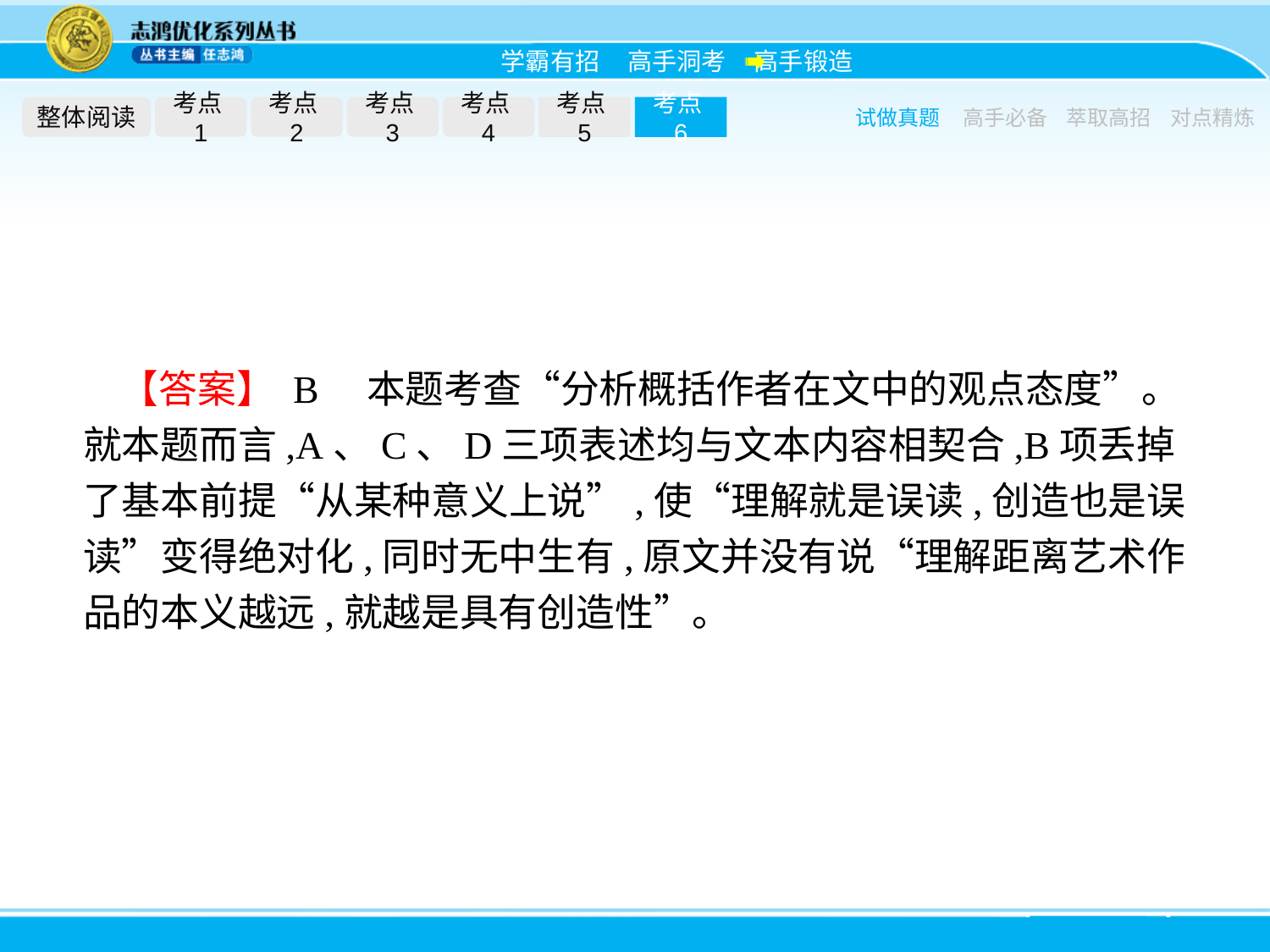

整体阅读
考点1
考点2
考点3
考点4
考点5
考点6
试做真题
高手必备
萃取高招
对点精炼
【答案】 B　本题考查“分析概括作者在文中的观点态度”。就本题而言,A、C、D三项表述均与文本内容相契合,B项丢掉了基本前提“从某种意义上说”,使“理解就是误读,创造也是误读”变得绝对化,同时无中生有,原文并没有说“理解距离艺术作品的本义越远,就越是具有创造性”。